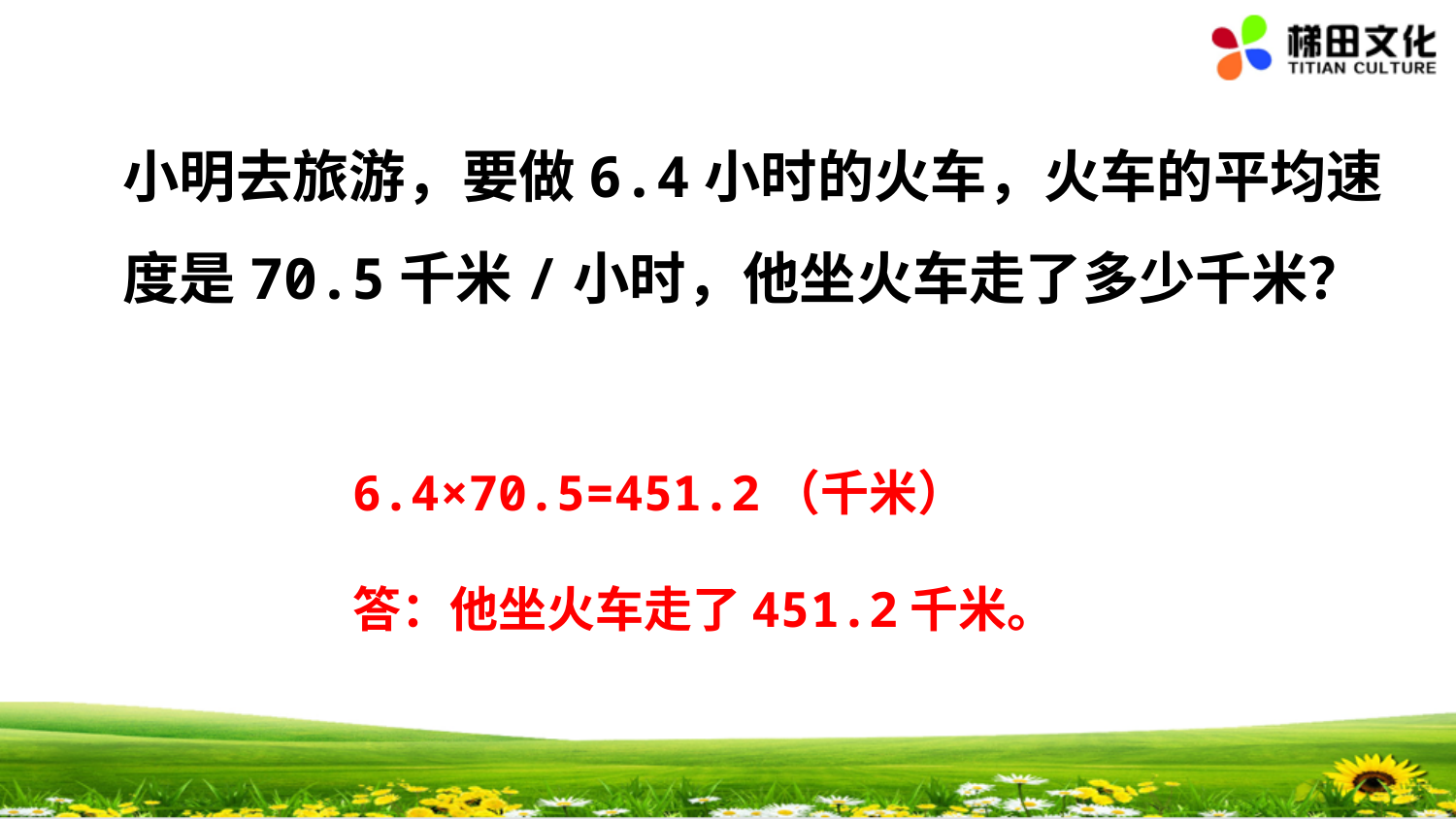

小明去旅游，要做6.4小时的火车，火车的平均速度是70.5千米/小时，他坐火车走了多少千米？
6.4×70.5=451.2（千米）

答：他坐火车走了451.2千米。